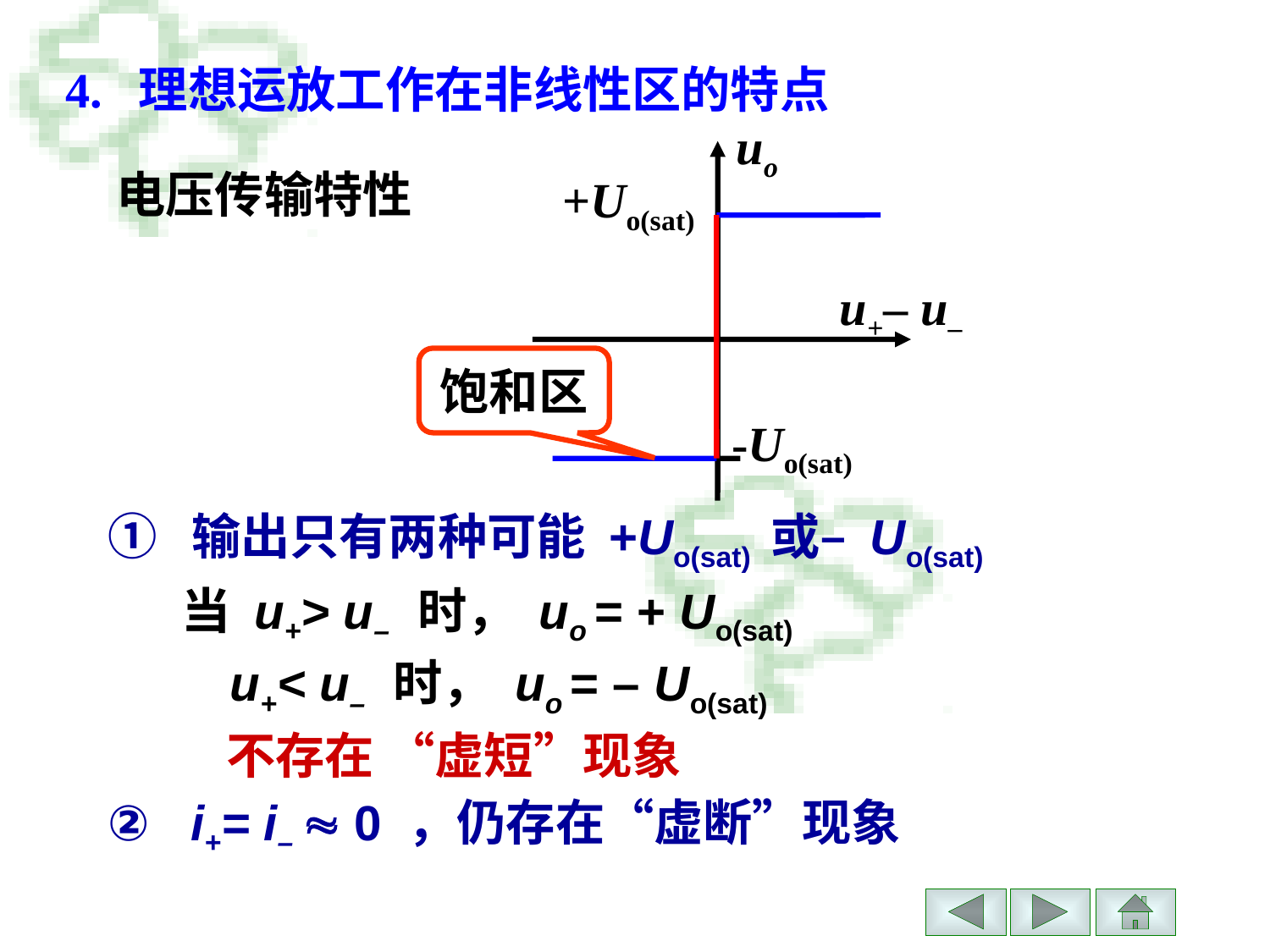

4.  理想运放工作在非线性区的特点
uo

+Uo(sat)

    u+– u–

饱和区
-Uo(sat)

电压传输特性
①  输出只有两种可能 +Uo(sat) 或– Uo(sat)
当 u+> u–  时， uo = + Uo(sat)
      u+< u–  时， uo = – Uo(sat)
     不存在 “虚短”现象
②   i+= i– ≈ 0 ，仍存在“虚断”现象